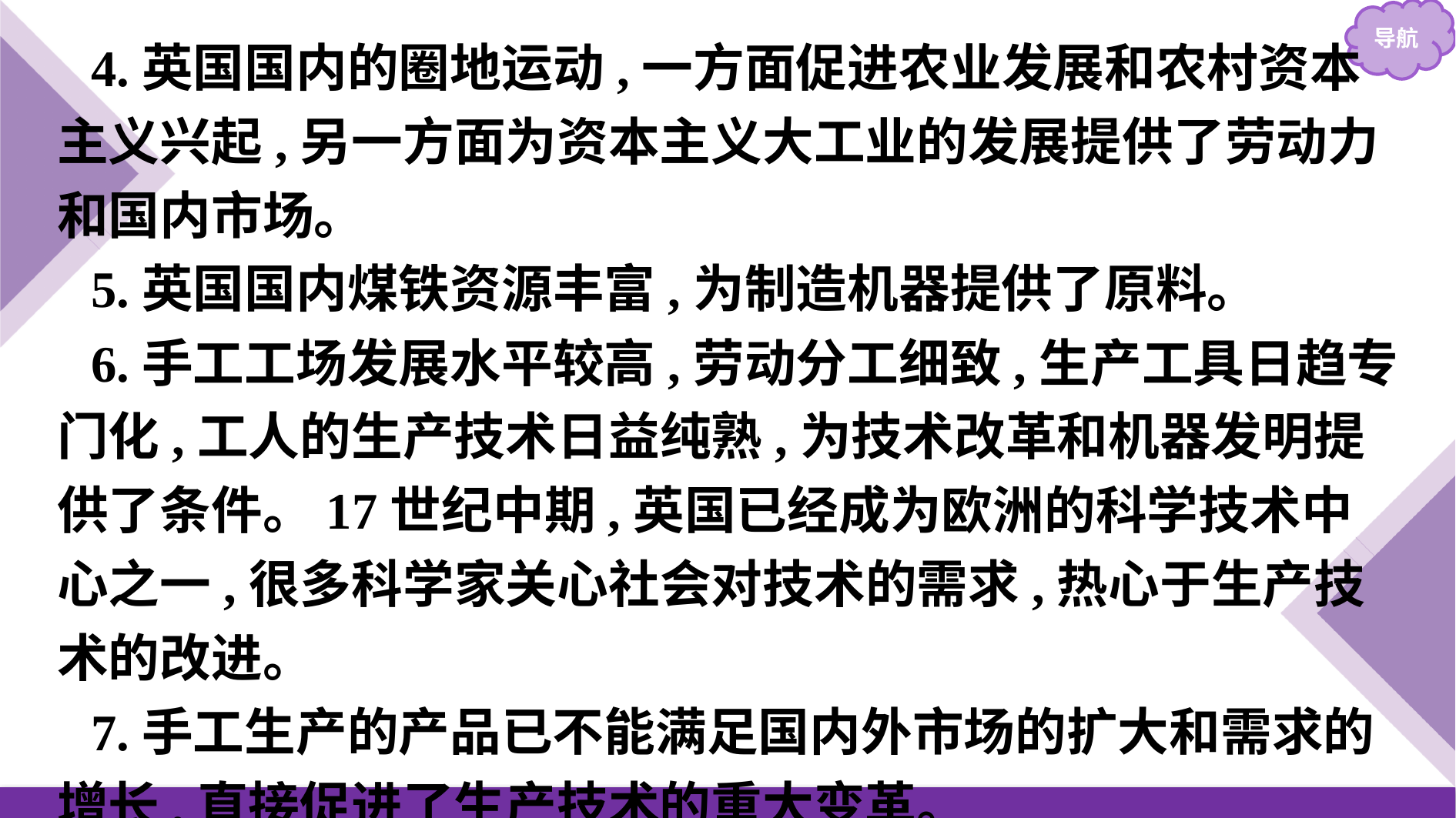

4.英国国内的圈地运动,一方面促进农业发展和农村资本主义兴起,另一方面为资本主义大工业的发展提供了劳动力和国内市场。
5.英国国内煤铁资源丰富,为制造机器提供了原料。
6.手工工场发展水平较高,劳动分工细致,生产工具日趋专门化,工人的生产技术日益纯熟,为技术改革和机器发明提供了条件。17世纪中期,英国已经成为欧洲的科学技术中心之一,很多科学家关心社会对技术的需求,热心于生产技术的改进。
7.手工生产的产品已不能满足国内外市场的扩大和需求的增长,直接促进了生产技术的重大变革。